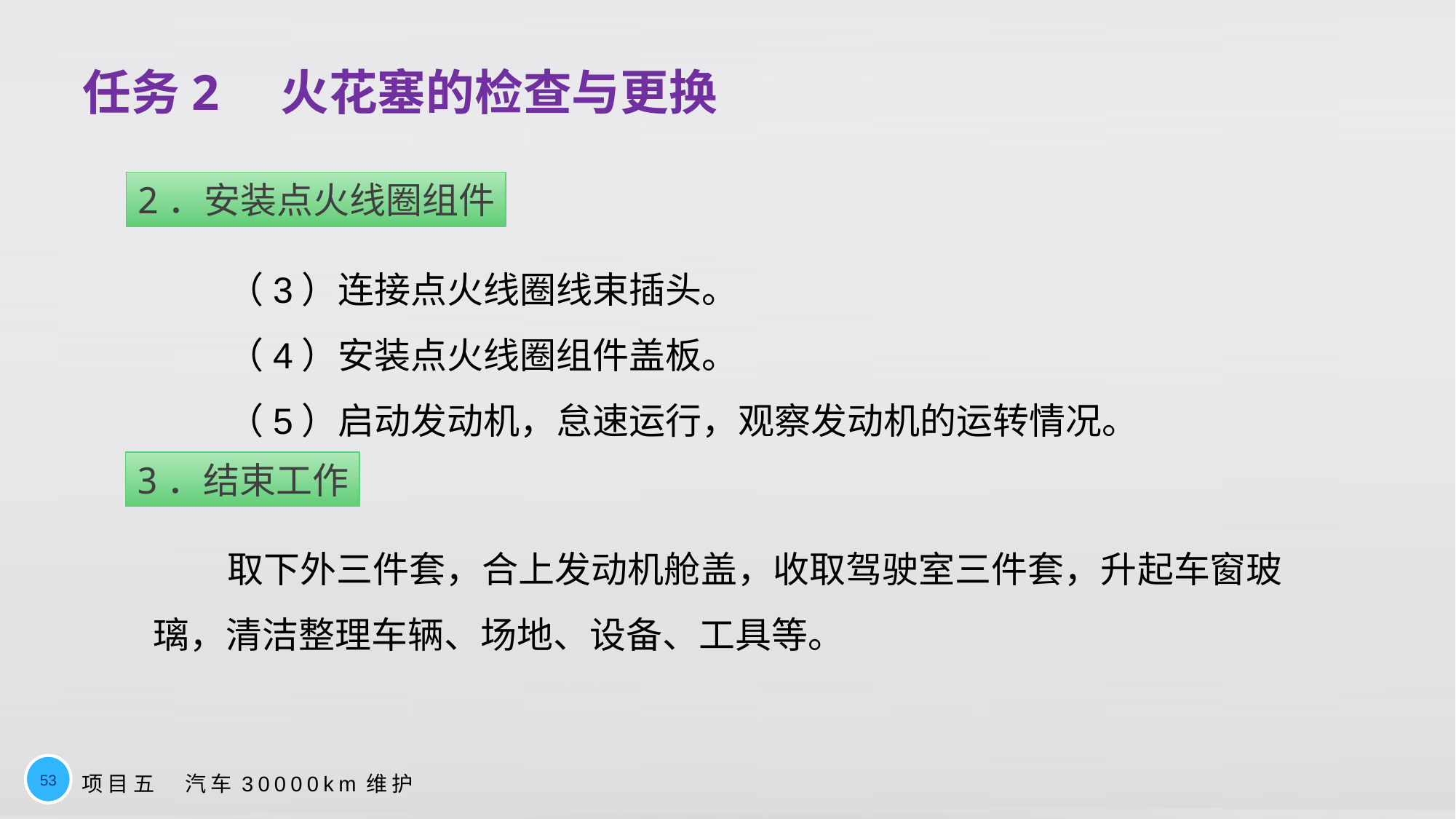

# 任务2　火花塞的检查与更换
2．安装点火线圈组件
（3）连接点火线圈线束插头。
（4）安装点火线圈组件盖板。
（5）启动发动机，怠速运行，观察发动机的运转情况。
3．结束工作
取下外三件套，合上发动机舱盖，收取驾驶室三件套，升起车窗玻璃，清洁整理车辆、场地、设备、工具等。
53